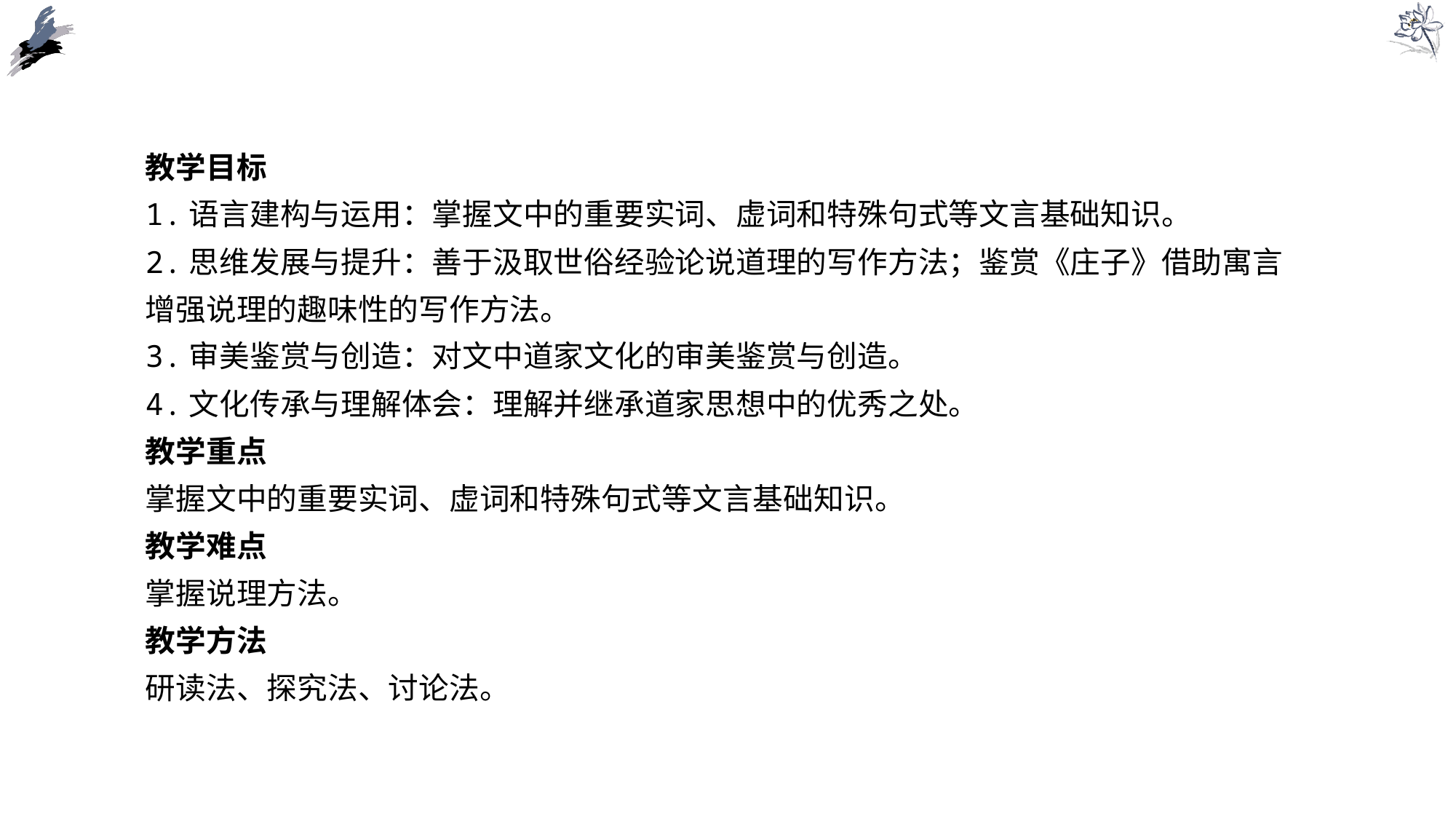

教学目标
1.语言建构与运用：掌握文中的重要实词、虚词和特殊句式等文言基础知识。
2.思维发展与提升：善于汲取世俗经验论说道理的写作方法；鉴赏《庄子》借助寓言增强说理的趣味性的写作方法。
3.审美鉴赏与创造：对文中道家文化的审美鉴赏与创造。
4.文化传承与理解体会：理解并继承道家思想中的优秀之处。
教学重点
掌握文中的重要实词、虚词和特殊句式等文言基础知识。
教学难点
掌握说理方法。
教学方法
研读法、探究法、讨论法。